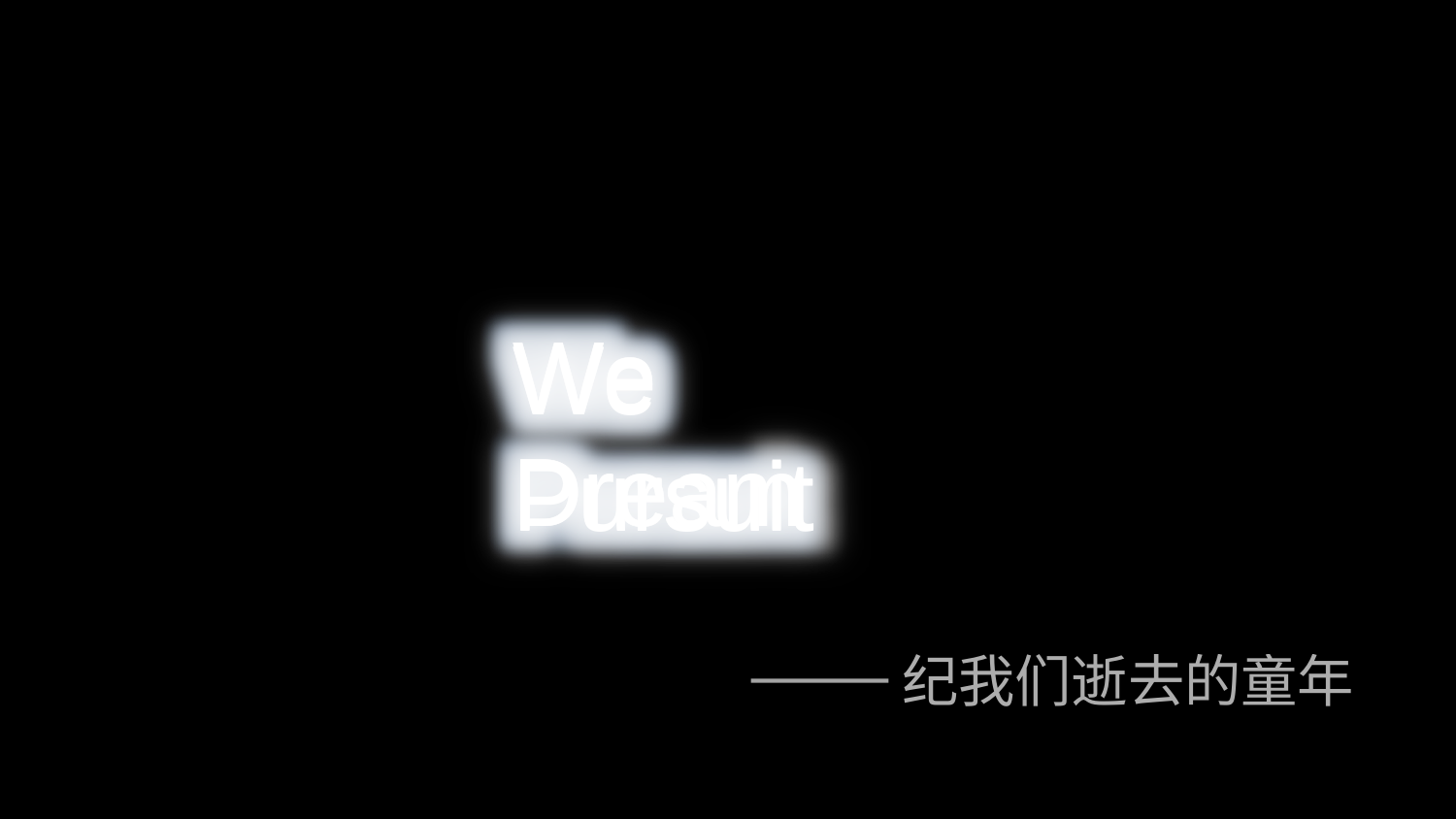

We   Dream
We   Dream
We    Pursuit
We    Pursuit
纪我们逝去的童年